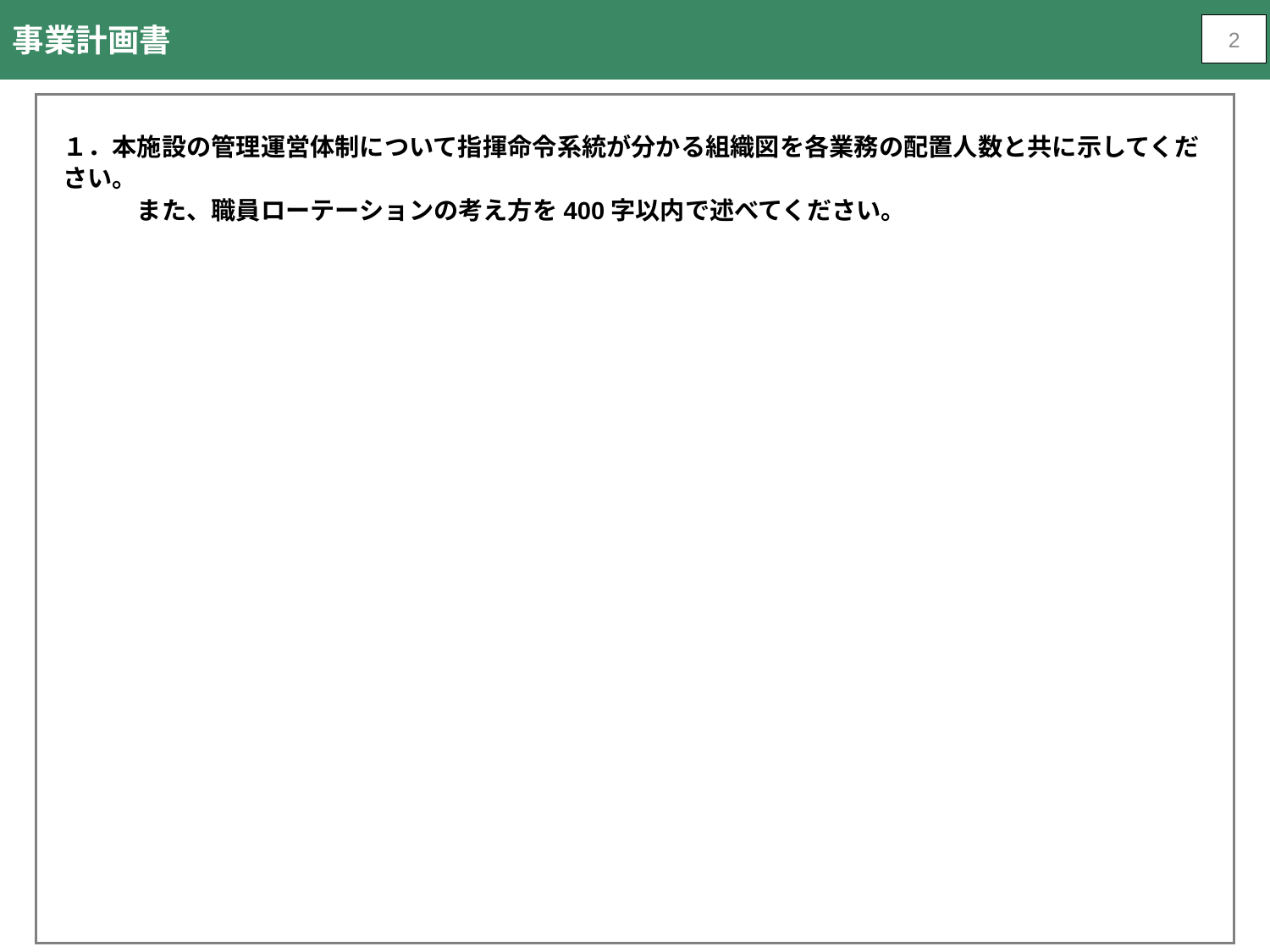

事業計画書
2

１．本施設の管理運営体制について指揮命令系統が分かる組織図を各業務の配置人数と共に示してください。
　　　また、職員ローテーションの考え方を400字以内で述べてください。